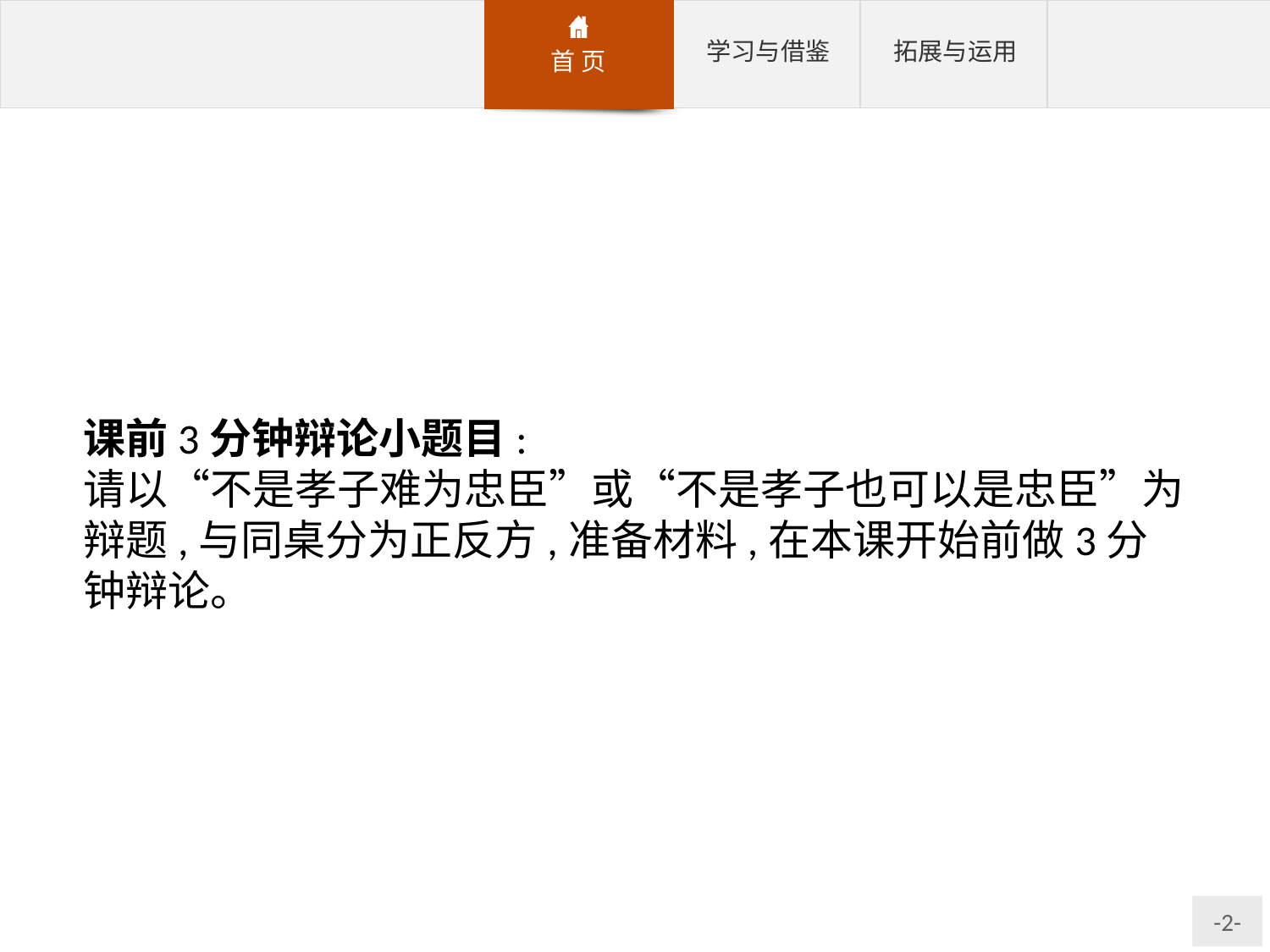

课前3分钟辩论小题目:
请以“不是孝子难为忠臣”或“不是孝子也可以是忠臣”为辩题,与同桌分为正反方,准备材料,在本课开始前做3分钟辩论。